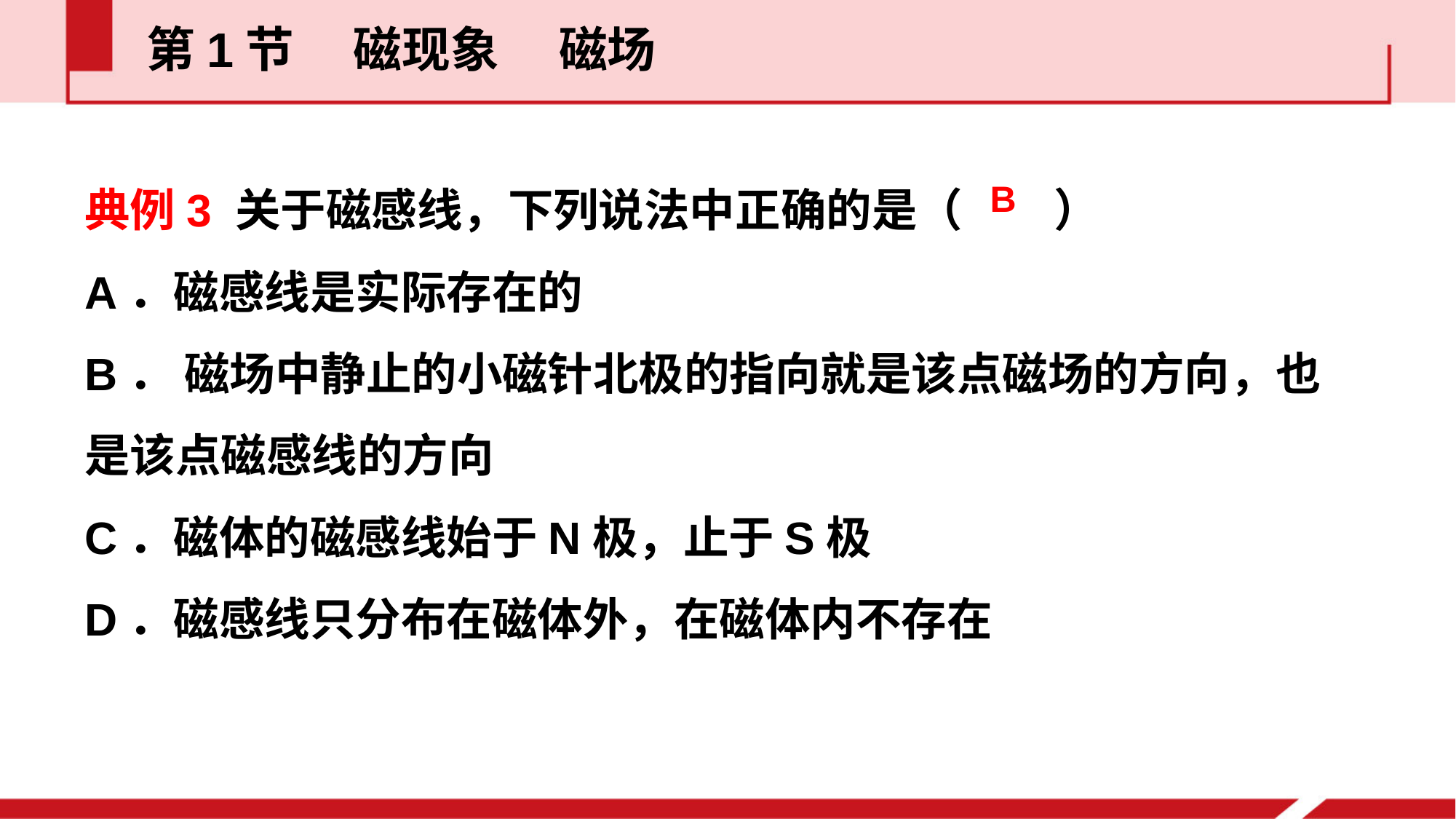

第1节  磁现象  磁场
典例3 关于磁感线，下列说法中正确的是（　　）
A．磁感线是实际存在的
B． 磁场中静止的小磁针北极的指向就是该点磁场的方向，也是该点磁感线的方向
C．磁体的磁感线始于N极，止于S极
D．磁感线只分布在磁体外，在磁体内不存在
B